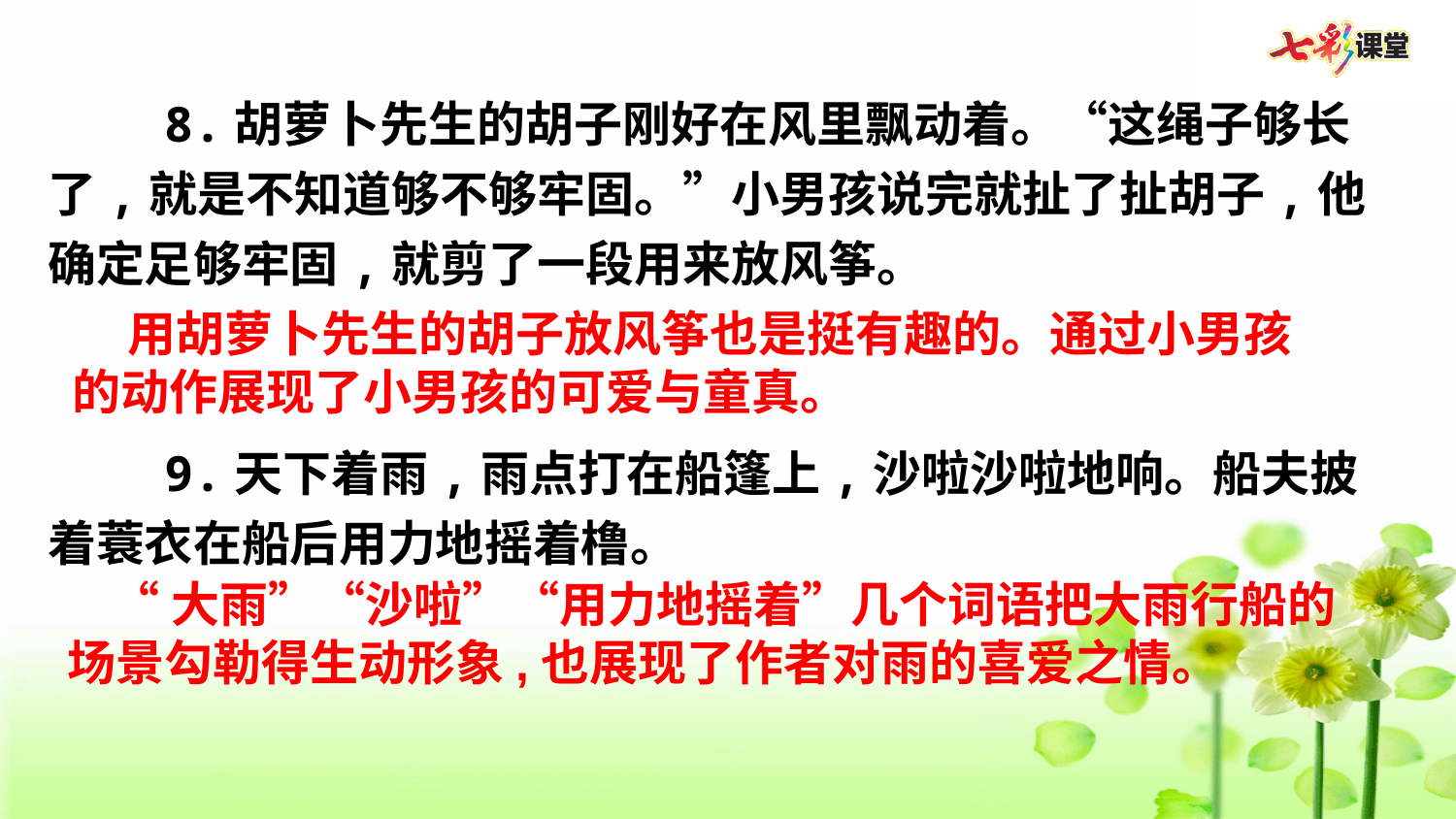

8.胡萝卜先生的胡子刚好在风里飘动着。“这绳子够长了,就是不知道够不够牢固。”小男孩说完就扯了扯胡子,他确定足够牢固,就剪了一段用来放风筝。

    9.天下着雨,雨点打在船篷上,沙啦沙啦地响。船夫披着蓑衣在船后用力地摇着橹。
    用胡萝卜先生的胡子放风筝也是挺有趣的。通过小男孩的动作展现了小男孩的可爱与童真。
    “大雨”“沙啦”“用力地摇着”几个词语把大雨行船的场景勾勒得生动形象,也展现了作者对雨的喜爱之情。